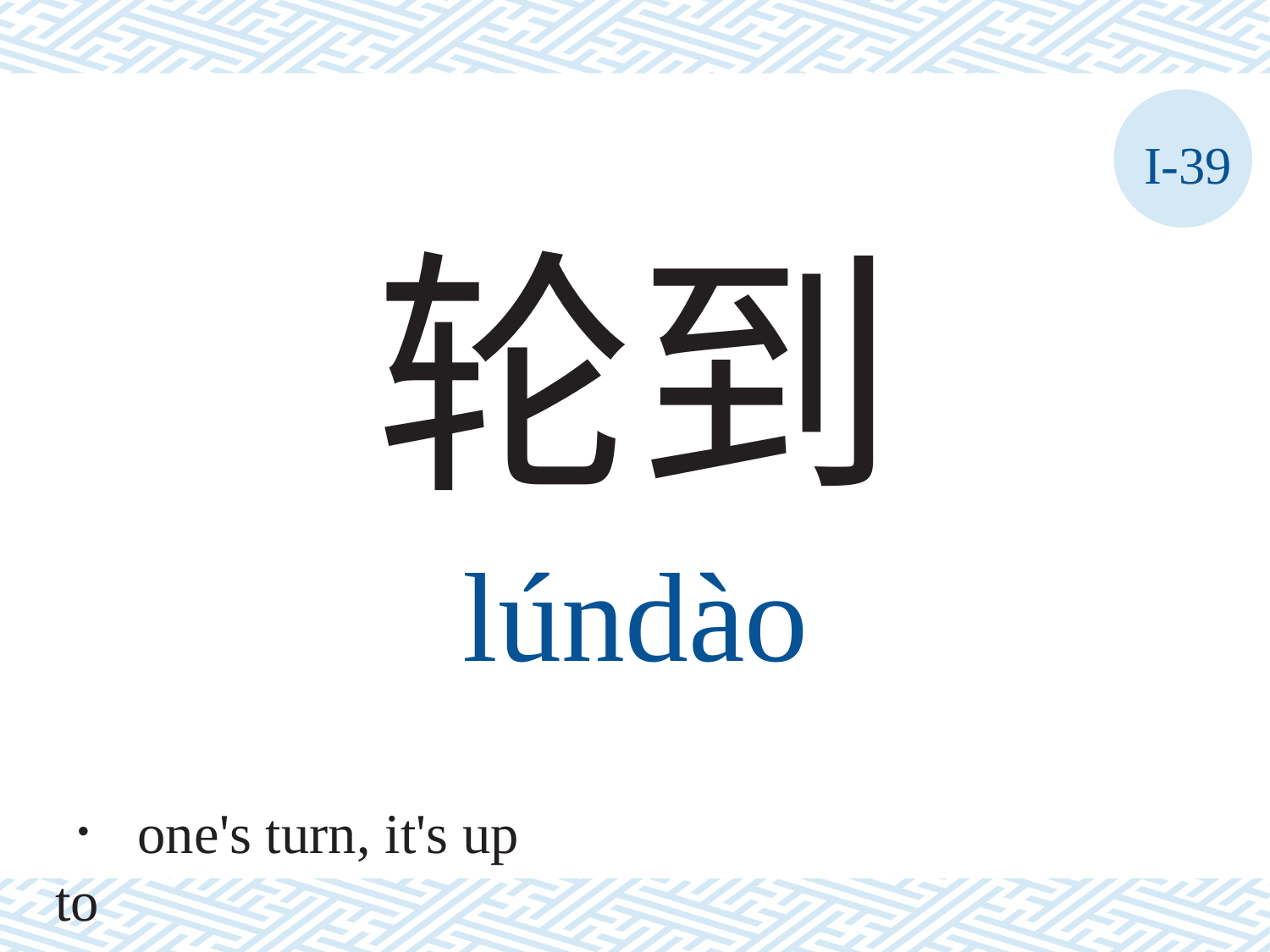

I-39
轮到
lúndào
． one's turn, it's up to